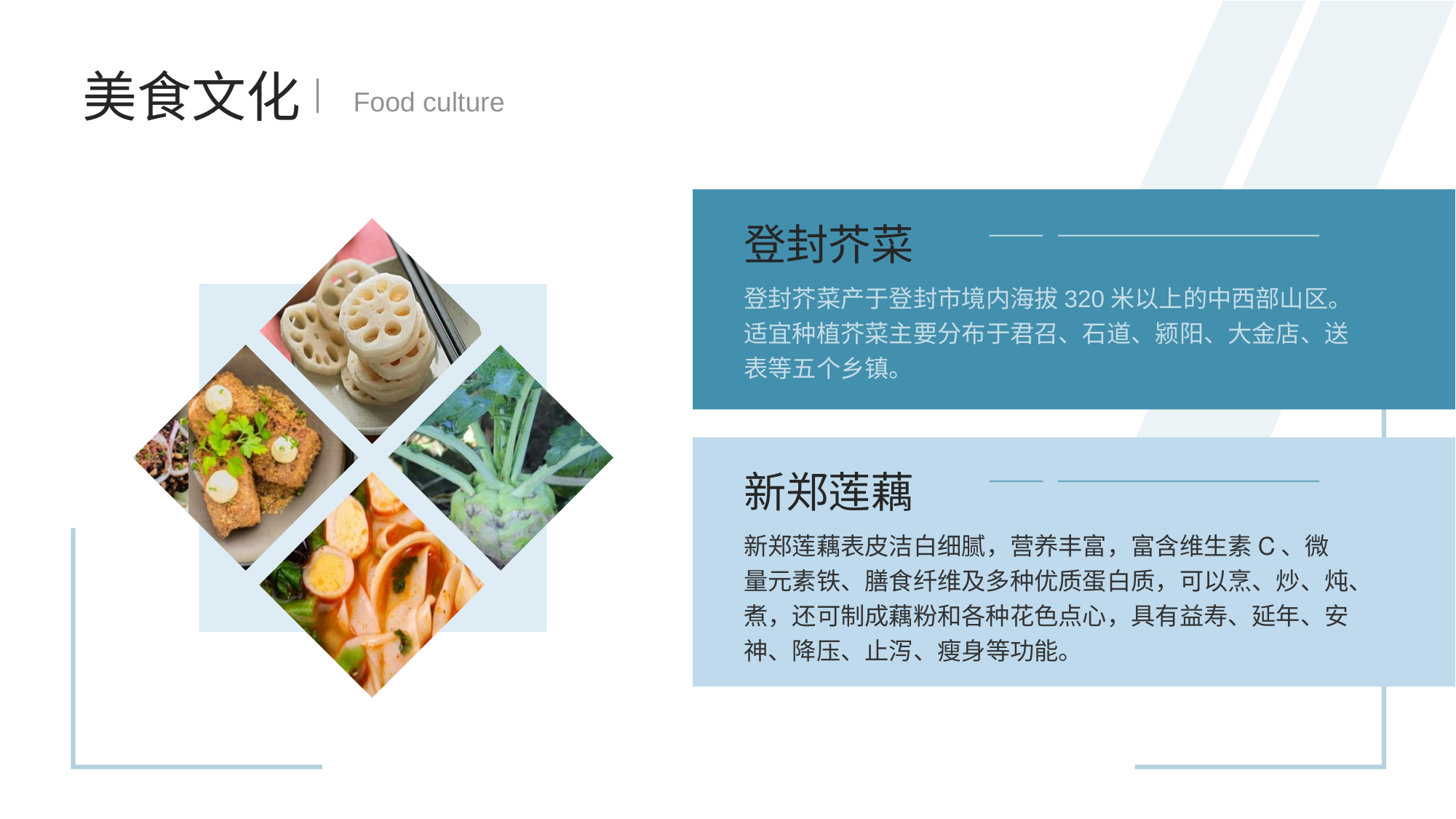

美食文化
Food culture

登封芥菜
登封芥菜产于登封市境内海拔320米以上的中西部山区。适宜种植芥菜主要分布于君召、石道、颍阳、大金店、送表等五个乡镇。

新郑莲藕
新郑莲藕表皮洁白细腻，营养丰富，富含维生素C、微量元素铁、膳食纤维及多种优质蛋白质，可以烹、炒、炖、煮，还可制成藕粉和各种花色点心，具有益寿、延年、安神、降压、止泻、瘦身等功能。
、